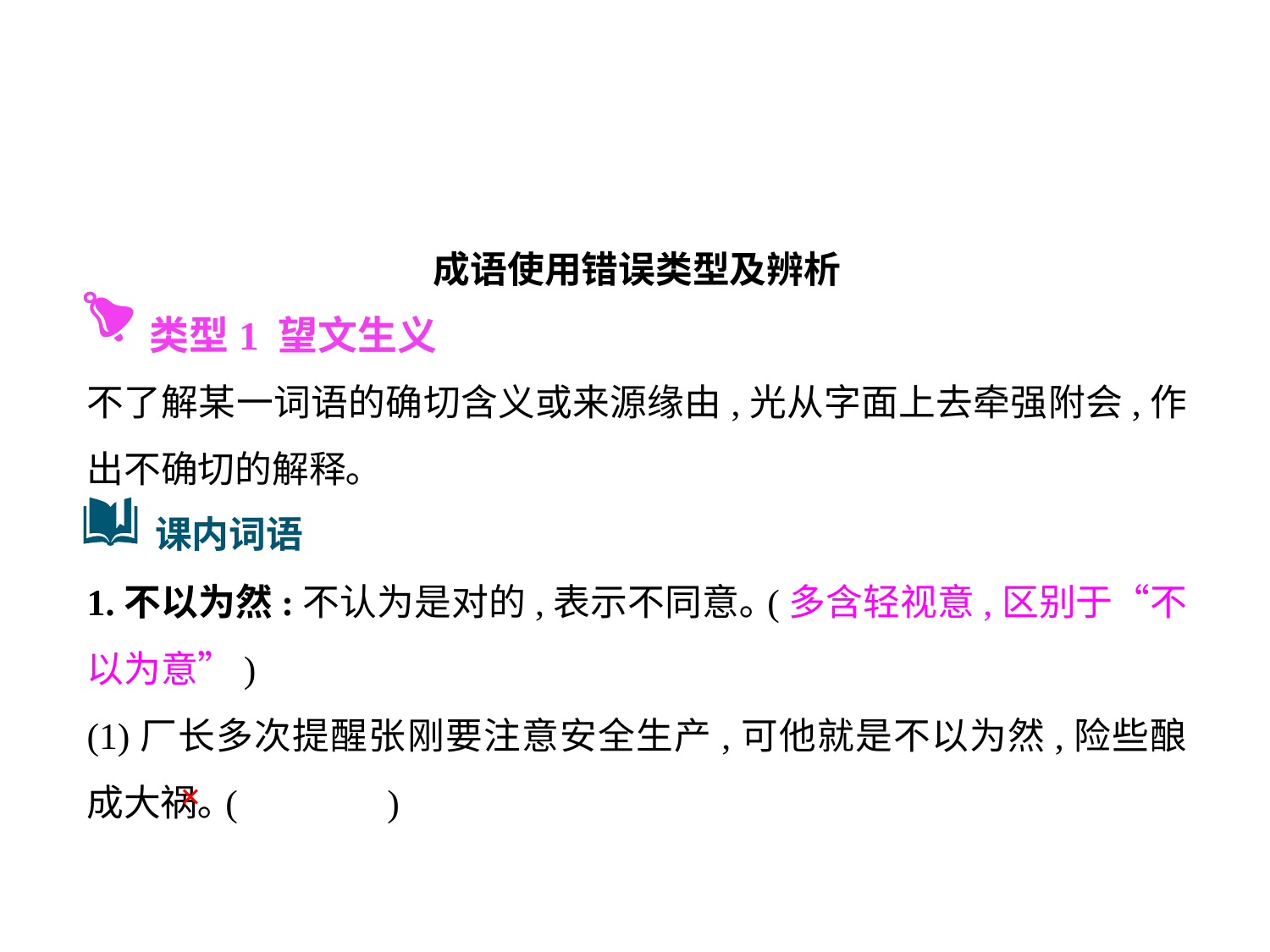

成语使用错误类型及辨析

不了解某一词语的确切含义或来源缘由,光从字面上去牵强附会,作出不确切的解释｡

1.不以为然:不认为是对的,表示不同意｡(多含轻视意,区别于“不以为意”)
(1)厂长多次提醒张刚要注意安全生产,可他就是不以为然,险些酿成大祸｡(	     )
      类型1 望文生义

课内词语
×